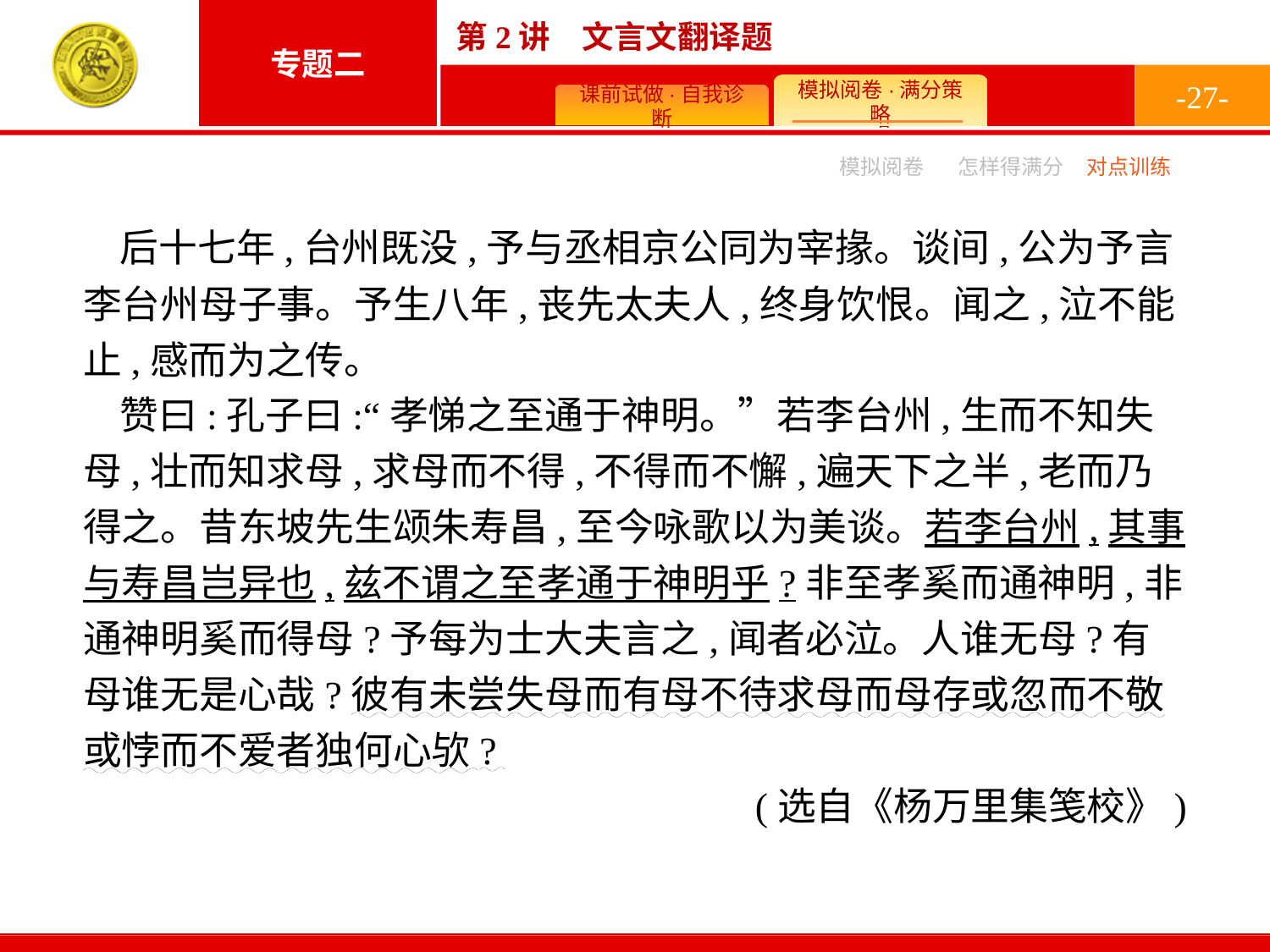

-27-
模拟阅卷
怎样得满分
对点训练
后十七年,台州既没,予与丞相京公同为宰掾。谈间,公为予言李台州母子事。予生八年,丧先太夫人,终身饮恨。闻之,泣不能止,感而为之传。
赞曰:孔子曰:“孝悌之至通于神明。”若李台州,生而不知失母,壮而知求母,求母而不得,不得而不懈,遍天下之半,老而乃得之。昔东坡先生颂朱寿昌,至今咏歌以为美谈。若李台州,其事与寿昌岂异也,兹不谓之至孝通于神明乎?非至孝奚而通神明,非通神明奚而得母?予每为士大夫言之,闻者必泣。人谁无母?有母谁无是心哉?彼有未尝失母而有母不待求母而母存或忽而不敬或悖而不爱者独何心欤?
(选自《杨万里集笺校》)